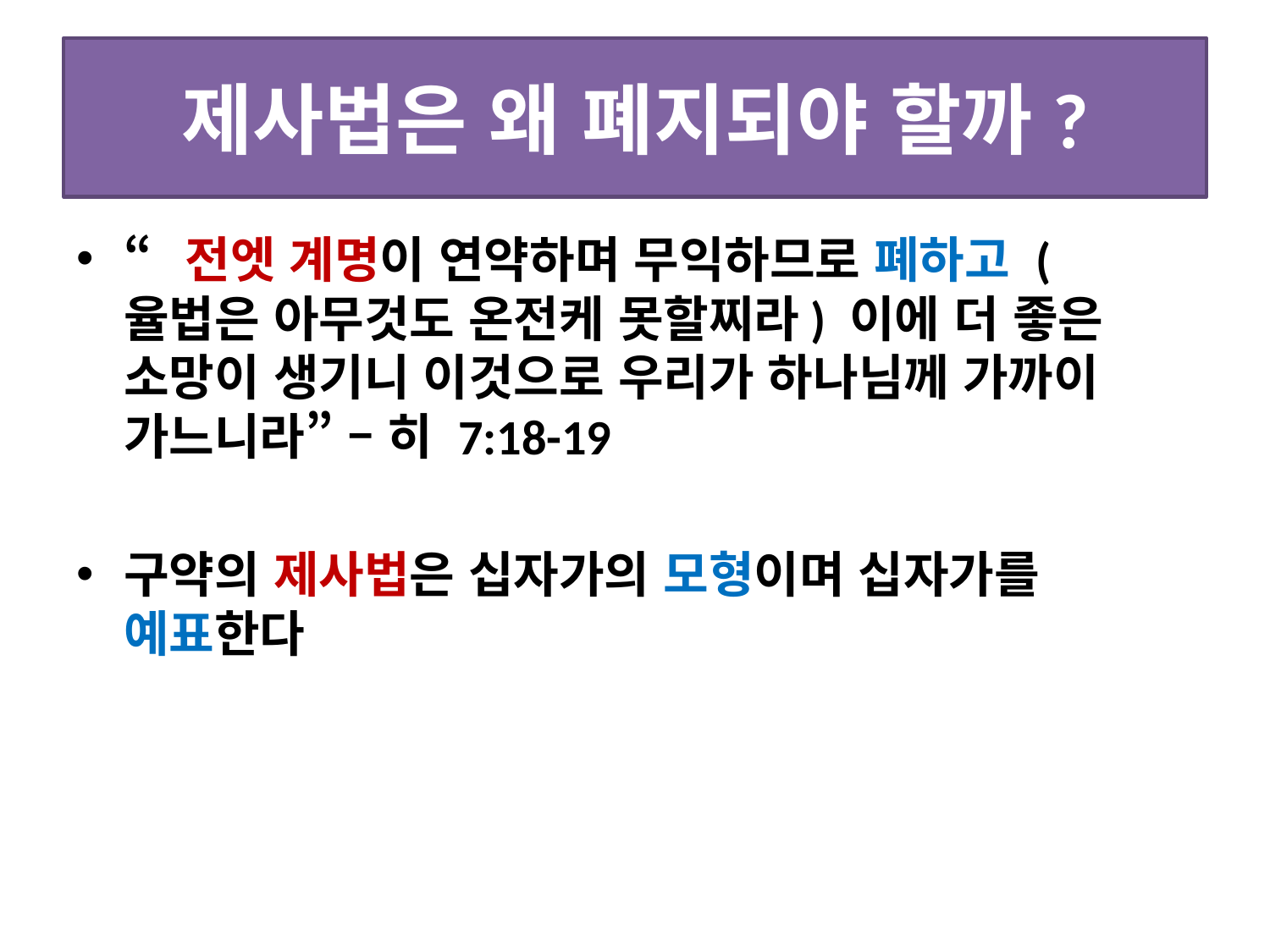

# 제사법은 왜 폐지되야 할까?
“전엣 계명이 연약하며 무익하므로 폐하고 (율법은 아무것도 온전케 못할찌라) 이에 더 좋은 소망이 생기니 이것으로 우리가 하나님께 가까이 가느니라” – 히 7:18-19

구약의 제사법은 십자가의 모형이며 십자가를 예표한다